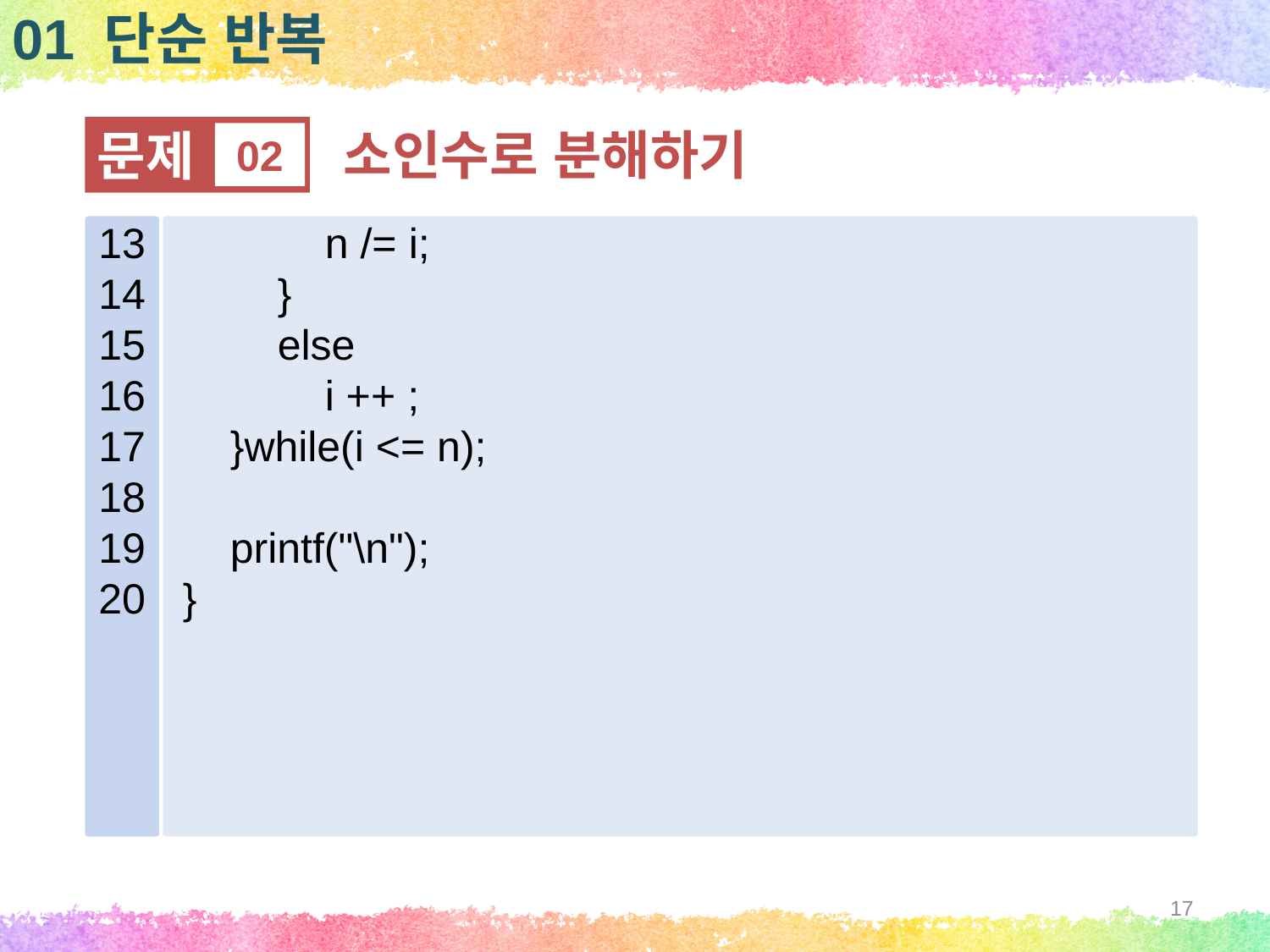

01 단순 반복
문제
02
소인수로 분해하기
13
14
15
16
17
18
19
20
            n /= i;
        }
        else
            i ++ ;
    }while(i <= n);

    printf("\n");
}
17